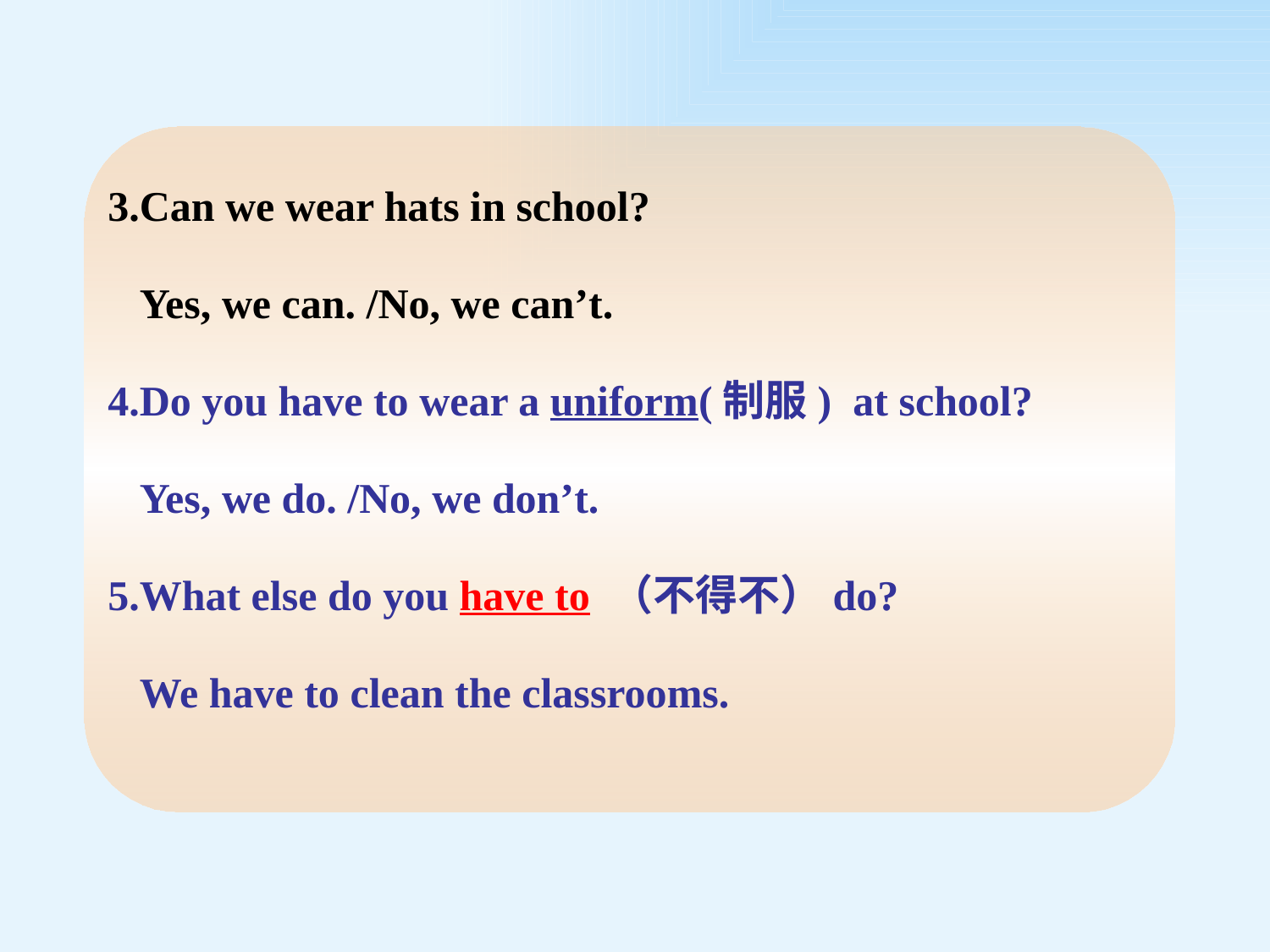

3.Can we wear hats in school?
   Yes, we can. /No, we can’t.
4.Do you have to wear a uniform(制服)  at school?
   Yes, we do. /No, we don’t.
5.What else do you have to （不得不）do?
   We have to clean the classrooms.